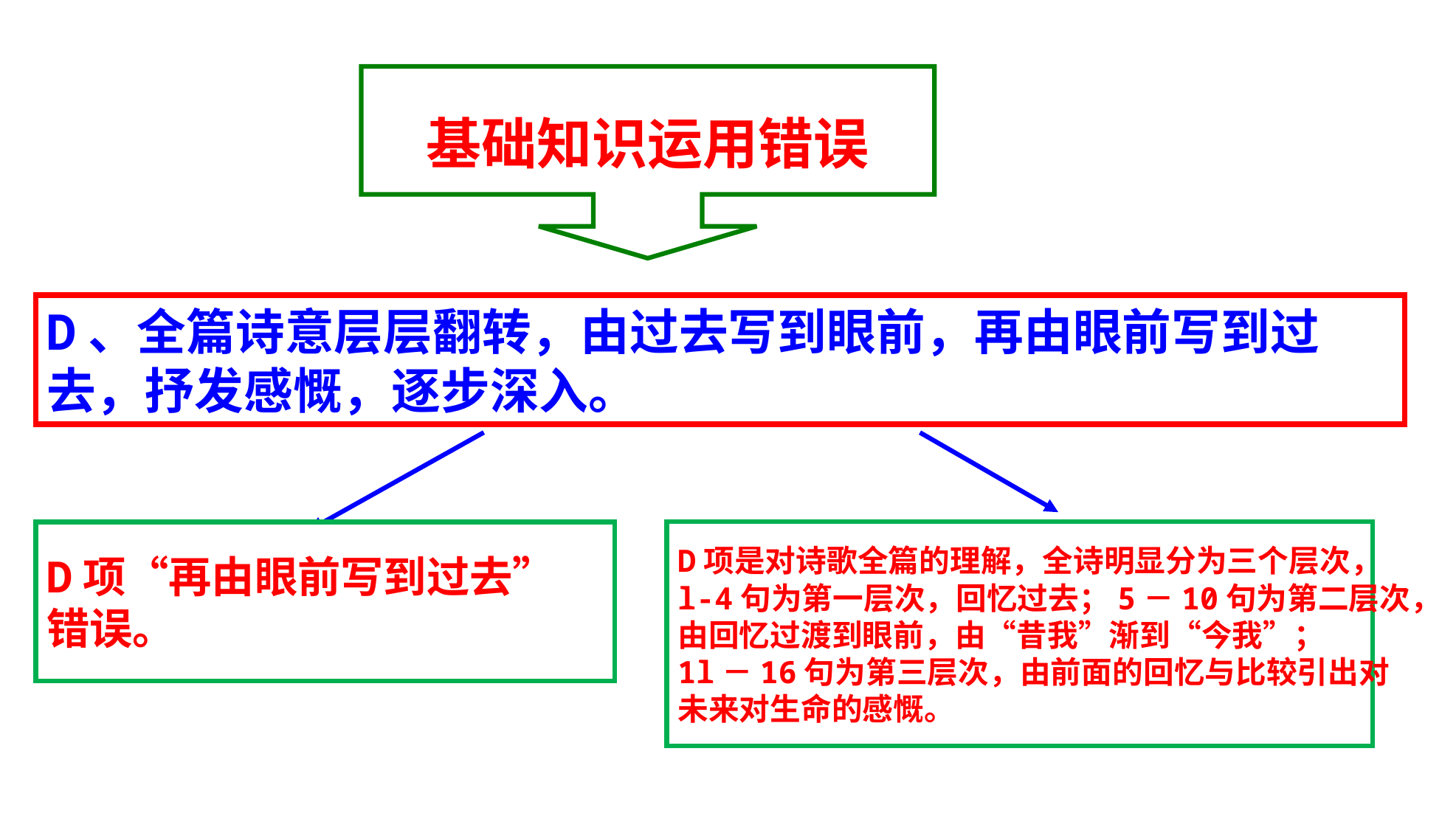

基础知识运用错误
D、全篇诗意层层翻转，由过去写到眼前，再由眼前写到过去，抒发感慨，逐步深入。

D项是对诗歌全篇的理解，全诗明显分为三个层次，
l-4句为第一层次，回忆过去；5－10句为第二层次，
由回忆过渡到眼前，由“昔我”渐到“今我”；
1l－16句为第三层次，由前面的回忆与比较引出对
未来对生命的感慨。
D项“再由眼前写到过去”
错误。